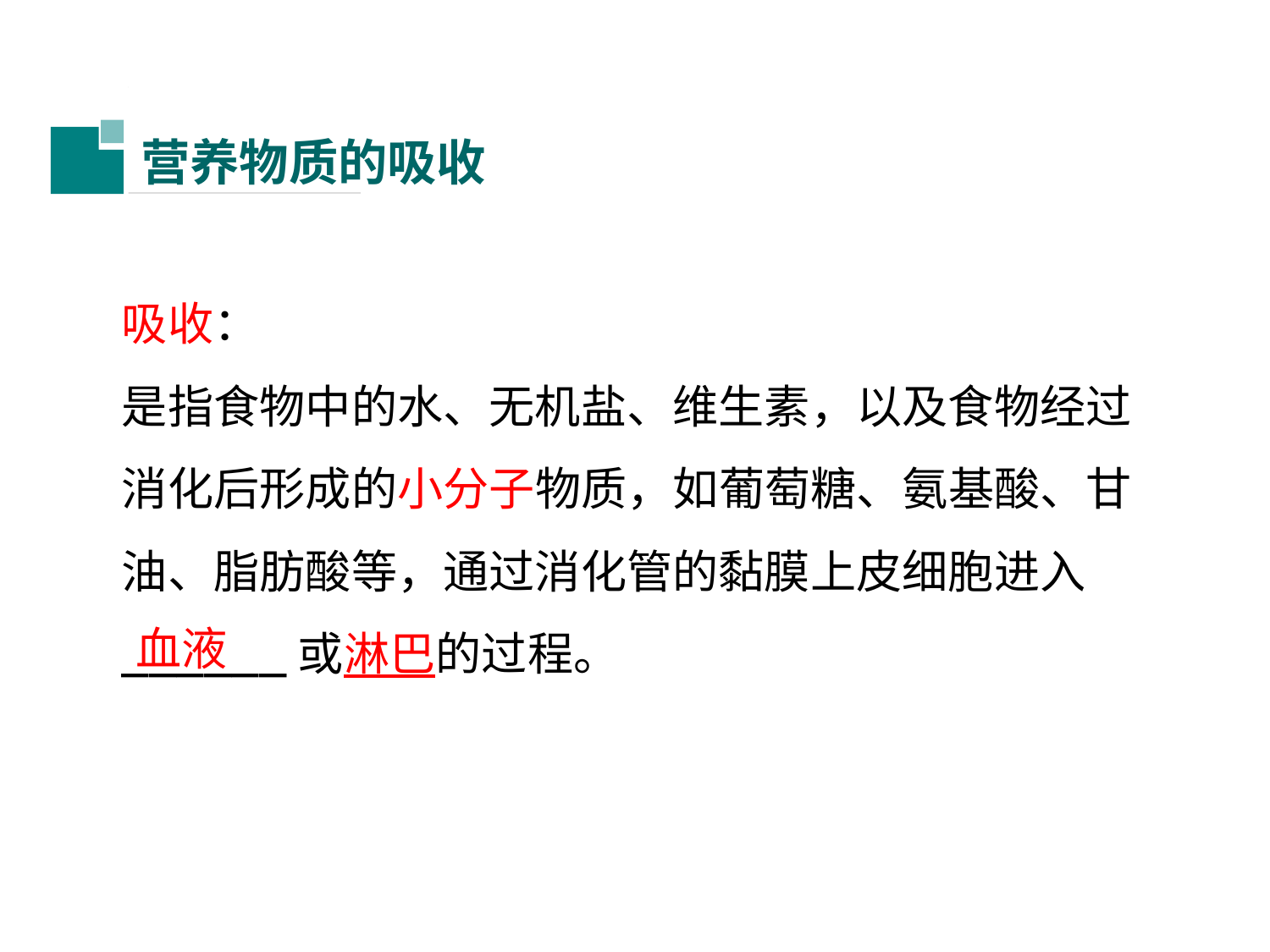

营养物质的吸收

吸收：
是指食物中的水、无机盐、维生素，以及食物经过消化后形成的小分子物质，如葡萄糖、氨基酸、甘油、脂肪酸等，通过消化管的黏膜上皮细胞进入______或淋巴的过程。
血液